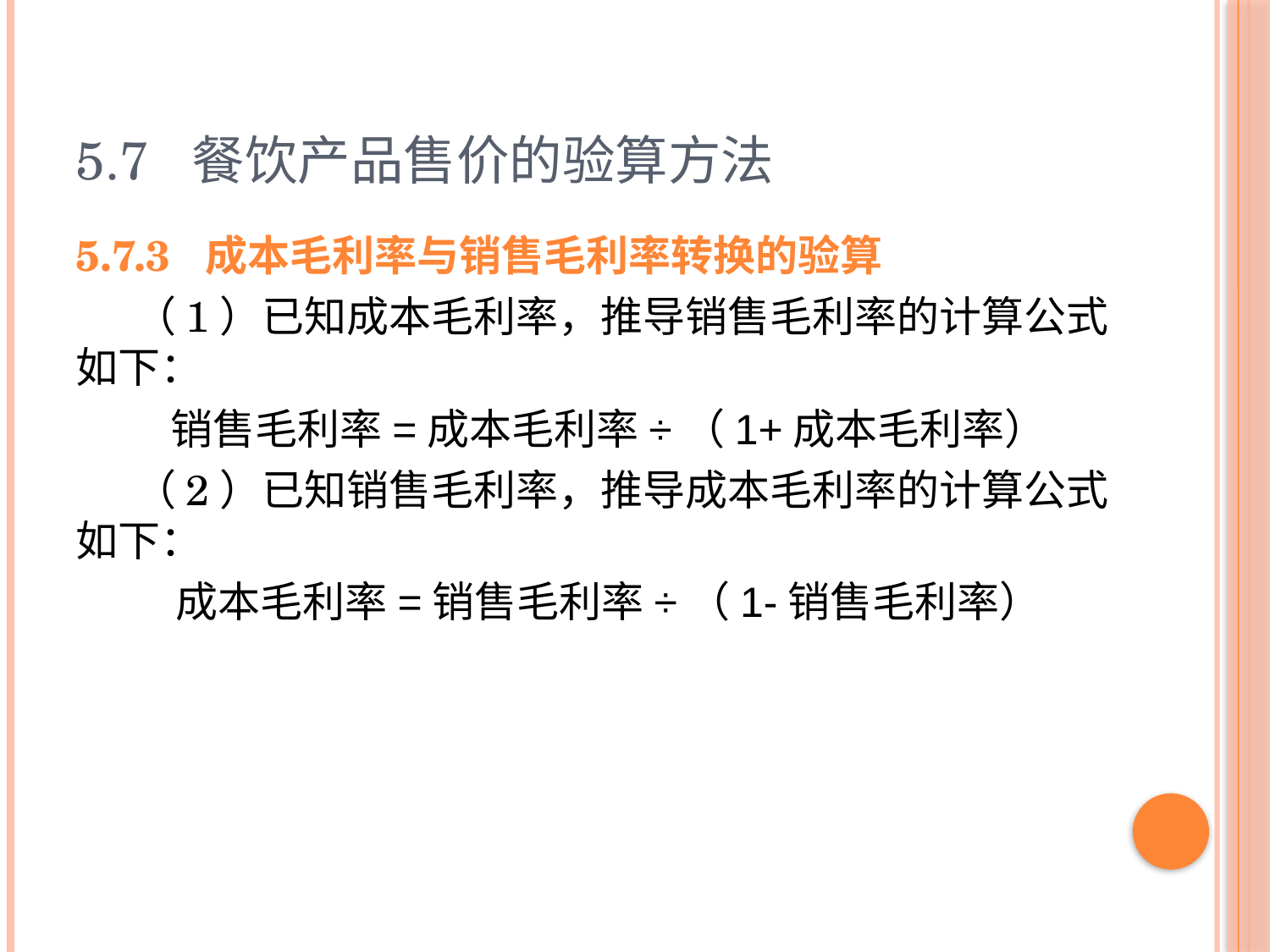

# 5.7  餐饮产品售价的验算方法
5.7.3  成本毛利率与销售毛利率转换的验算
     （1）已知成本毛利率，推导销售毛利率的计算公式如下：
销售毛利率=成本毛利率÷（1+成本毛利率）
     （2）已知销售毛利率，推导成本毛利率的计算公式如下：
成本毛利率=销售毛利率÷（1-销售毛利率）